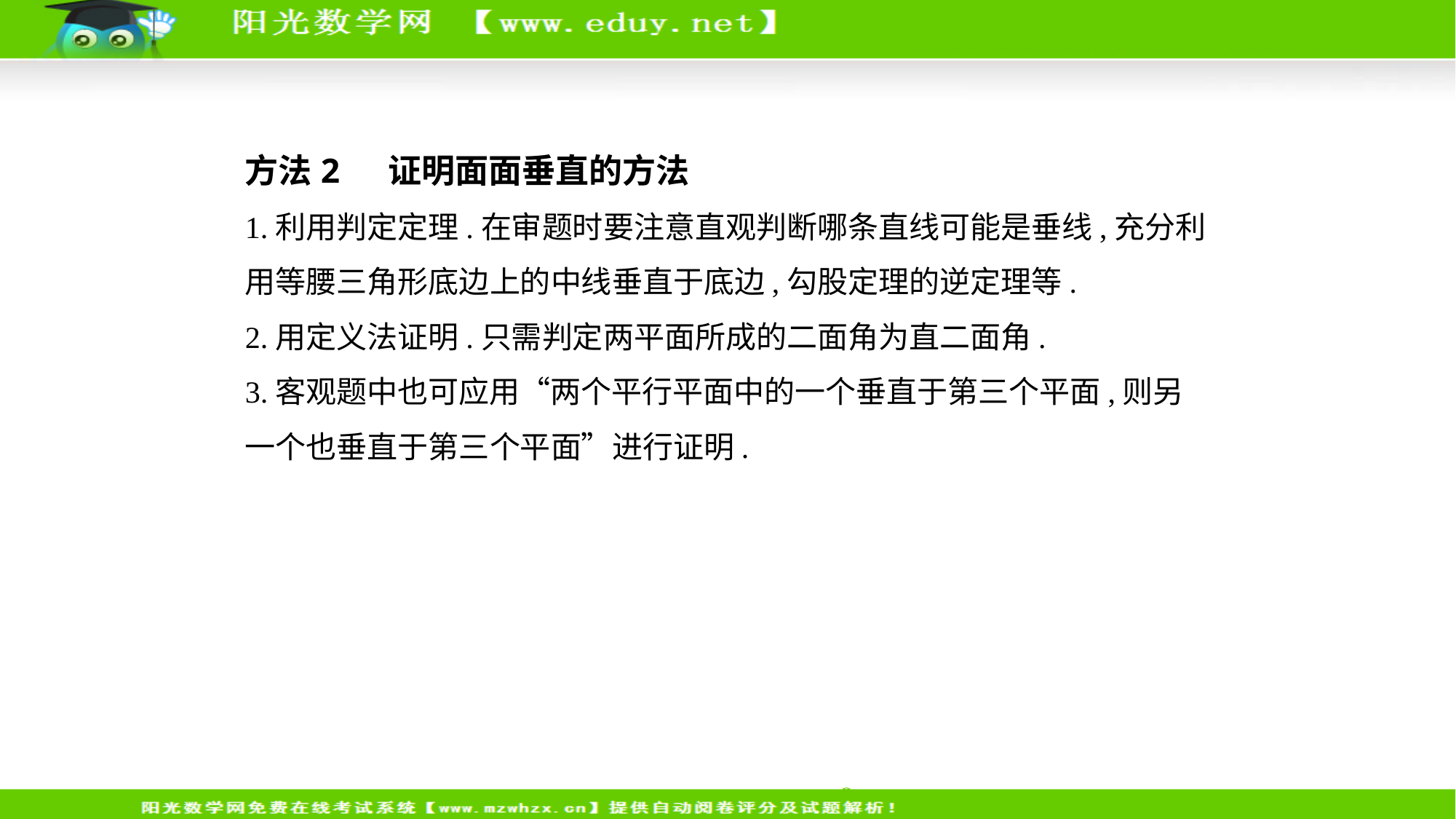

方法2  证明面面垂直的方法
1.利用判定定理.在审题时要注意直观判断哪条直线可能是垂线,充分利
用等腰三角形底边上的中线垂直于底边,勾股定理的逆定理等.
2.用定义法证明.只需判定两平面所成的二面角为直二面角.
3.客观题中也可应用“两个平行平面中的一个垂直于第三个平面,则另
一个也垂直于第三个平面”进行证明.